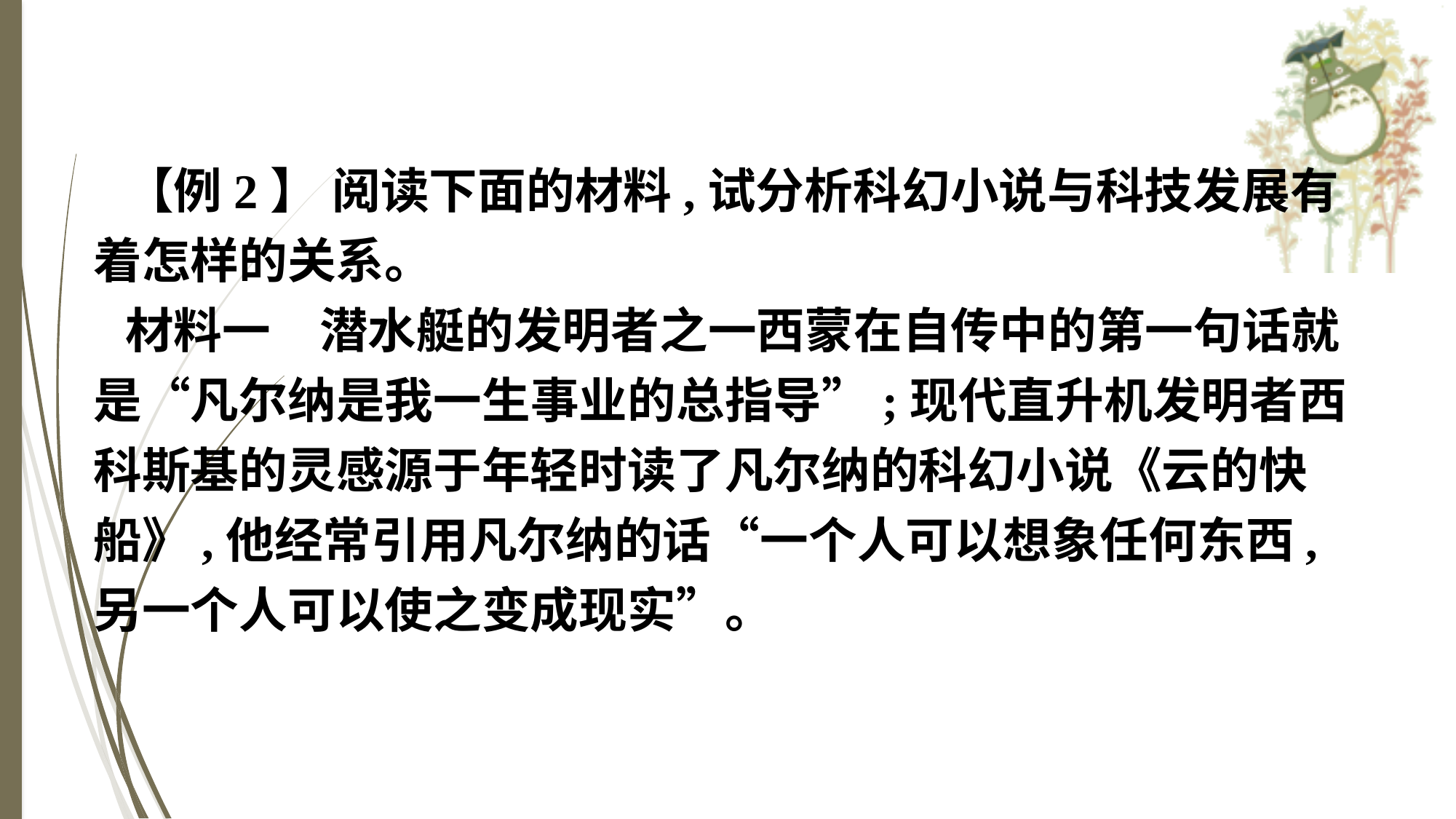

【例2】 阅读下面的材料,试分析科幻小说与科技发展有着怎样的关系。
材料一　潜水艇的发明者之一西蒙在自传中的第一句话就是“凡尔纳是我一生事业的总指导”;现代直升机发明者西科斯基的灵感源于年轻时读了凡尔纳的科幻小说《云的快船》,他经常引用凡尔纳的话“一个人可以想象任何东西,另一个人可以使之变成现实”。